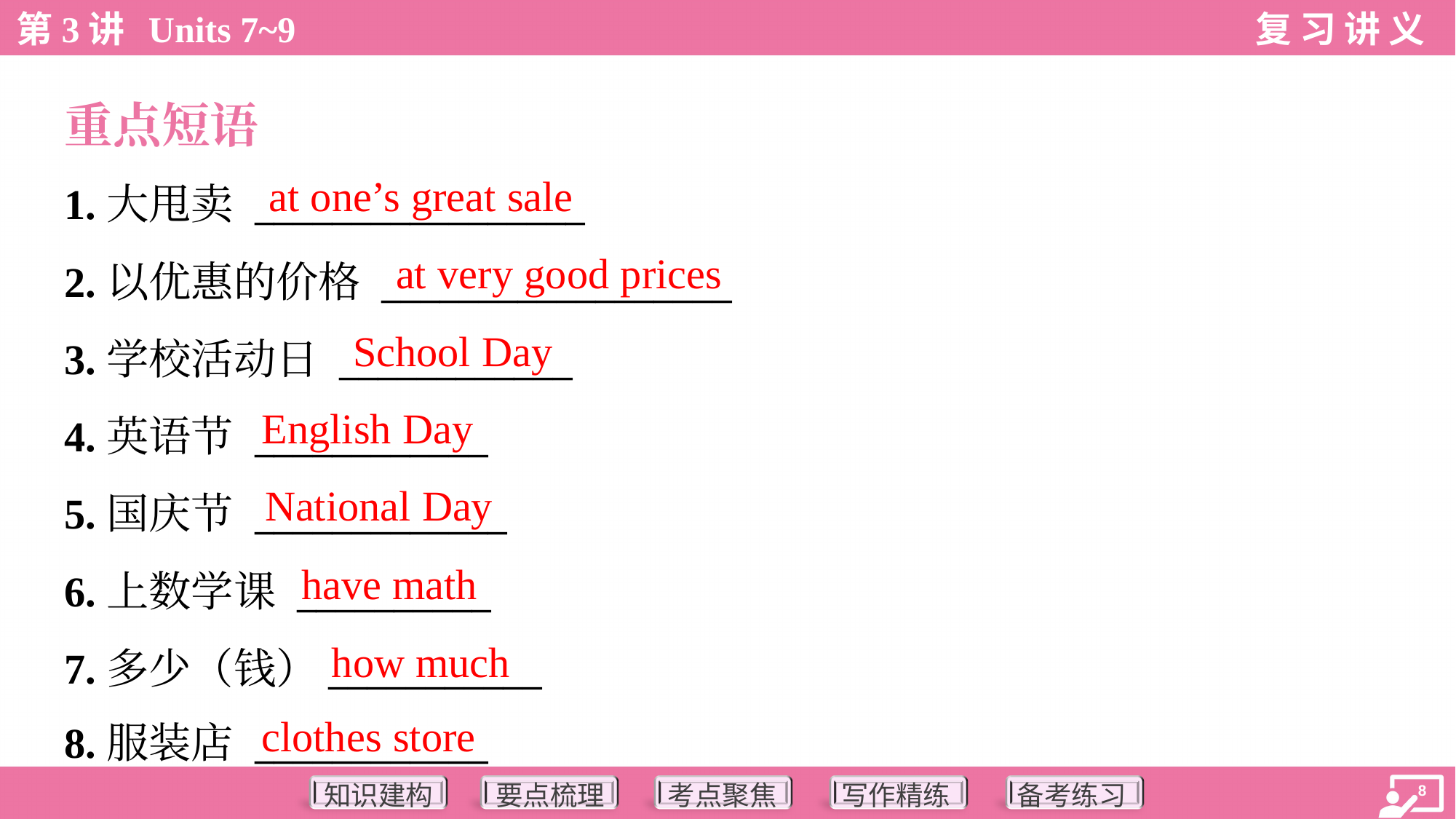

重点短语
at one’s great sale
1.大甩卖 _________________
2.以优惠的价格 __________________
3.学校活动日 ____________
4.英语节 ____________
5.国庆节 _____________
6.上数学课 __________
7.多少（钱）___________
8.服装店 ____________
at very good prices
School Day
English Day
National Day
have math
how much
clothes store